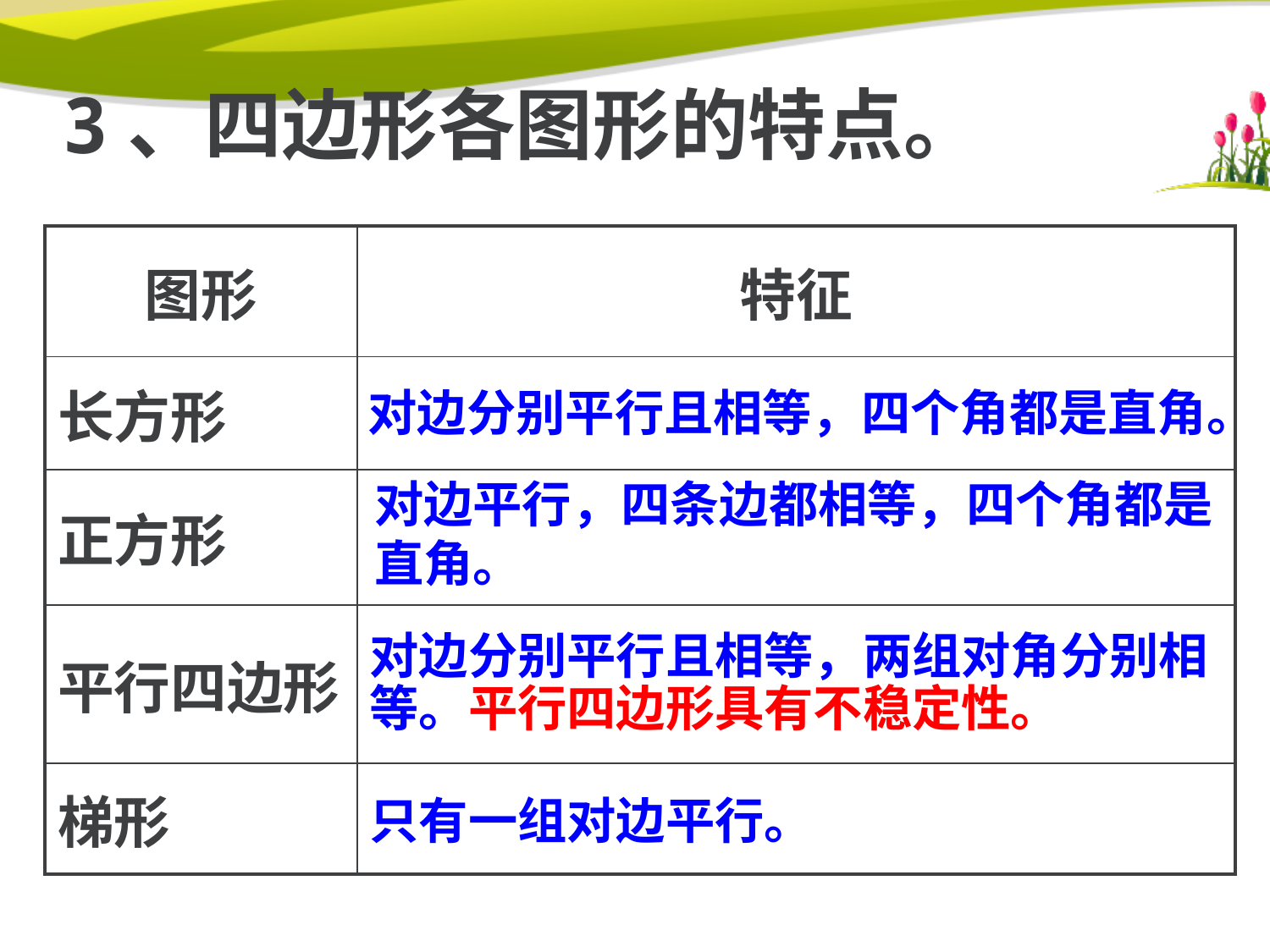

3、四边形各图形的特点。
| 图形 | 特征 |
| --- | --- |
| 长方形 |  |
| 正方形 |  |
| 平行四边形 |  |
| 梯形 |  |
对边分别平行且相等，四个角都是直角。
对边平行，四条边都相等，四个角都是直角。
对边分别平行且相等，两组对角分别相等。平行四边形具有不稳定性。
只有一组对边平行。